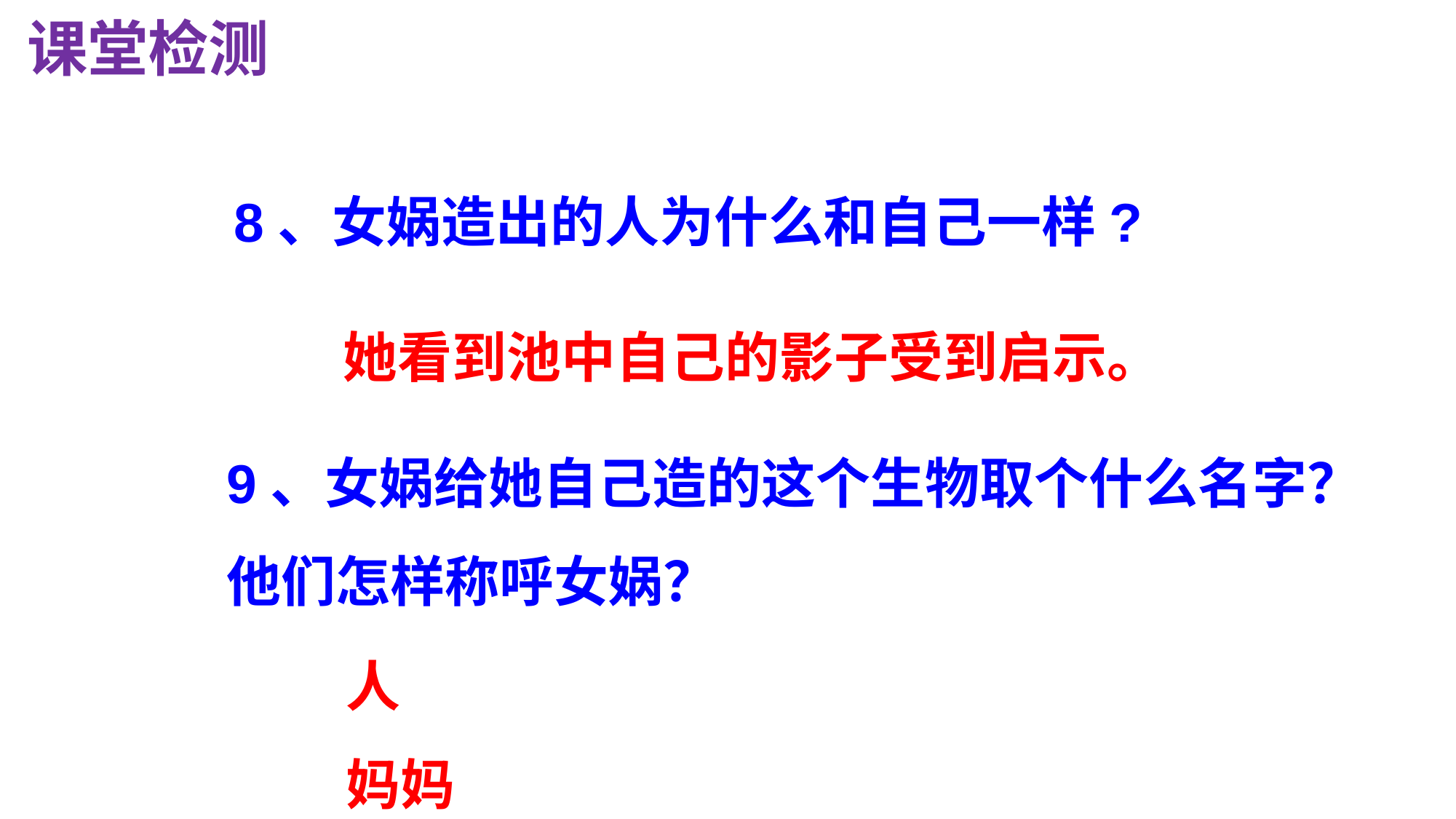

课堂检测
8、女娲造出的人为什么和自己一样?
  她看到池中自己的影子受到启示。
9、女娲给她自己造的这个生物取个什么名字？
他们怎样称呼女娲？
 人
 妈妈